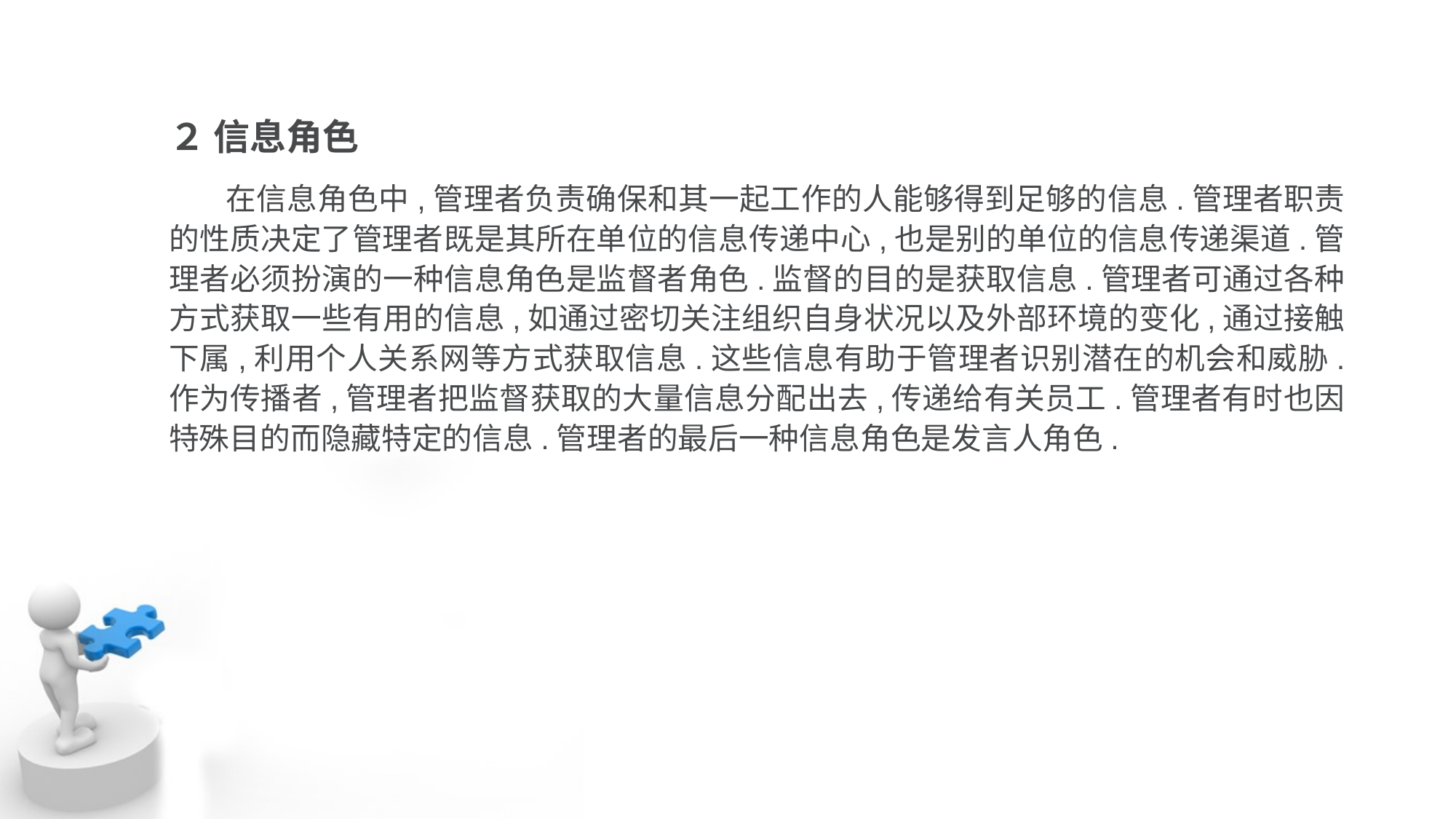

２ 信息角色
       在信息角色中,管理者负责确保和其一起工作的人能够得到足够的信息.管理者职责 的性质决定了管理者既是其所在单位的信息传递中心,也是别的单位的信息传递渠道.管理者必须扮演的一种信息角色是监督者角色.监督的目的是获取信息.管理者可通过各种方式获取一些有用的信息,如通过密切关注组织自身状况以及外部环境的变化,通过接触下属,利用个人关系网等方式获取信息.这些信息有助于管理者识别潜在的机会和威胁. 作为传播者,管理者把监督获取的大量信息分配出去,传递给有关员工.管理者有时也因 特殊目的而隐藏特定的信息.管理者的最后一种信息角色是发言人角色.